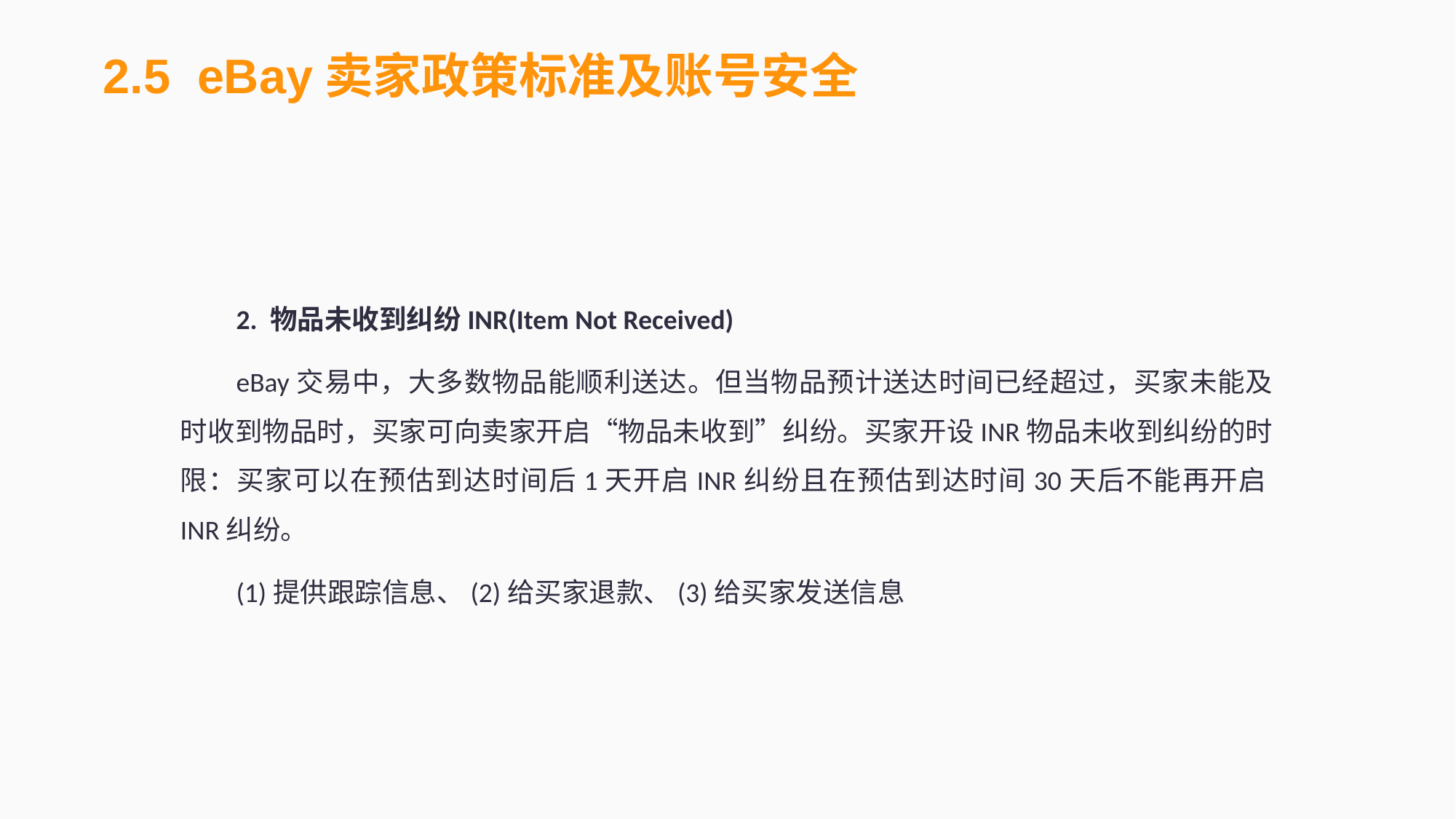

2.5  eBay卖家政策标准及账号安全
2. 物品未收到纠纷INR(Item Not Received)
eBay交易中，大多数物品能顺利送达。但当物品预计送达时间已经超过，买家未能及时收到物品时，买家可向卖家开启“物品未收到”纠纷。买家开设INR物品未收到纠纷的时限：买家可以在预估到达时间后1天开启INR纠纷且在预估到达时间30天后不能再开启INR纠纷。
(1)提供跟踪信息、(2)给买家退款、(3)给买家发送信息